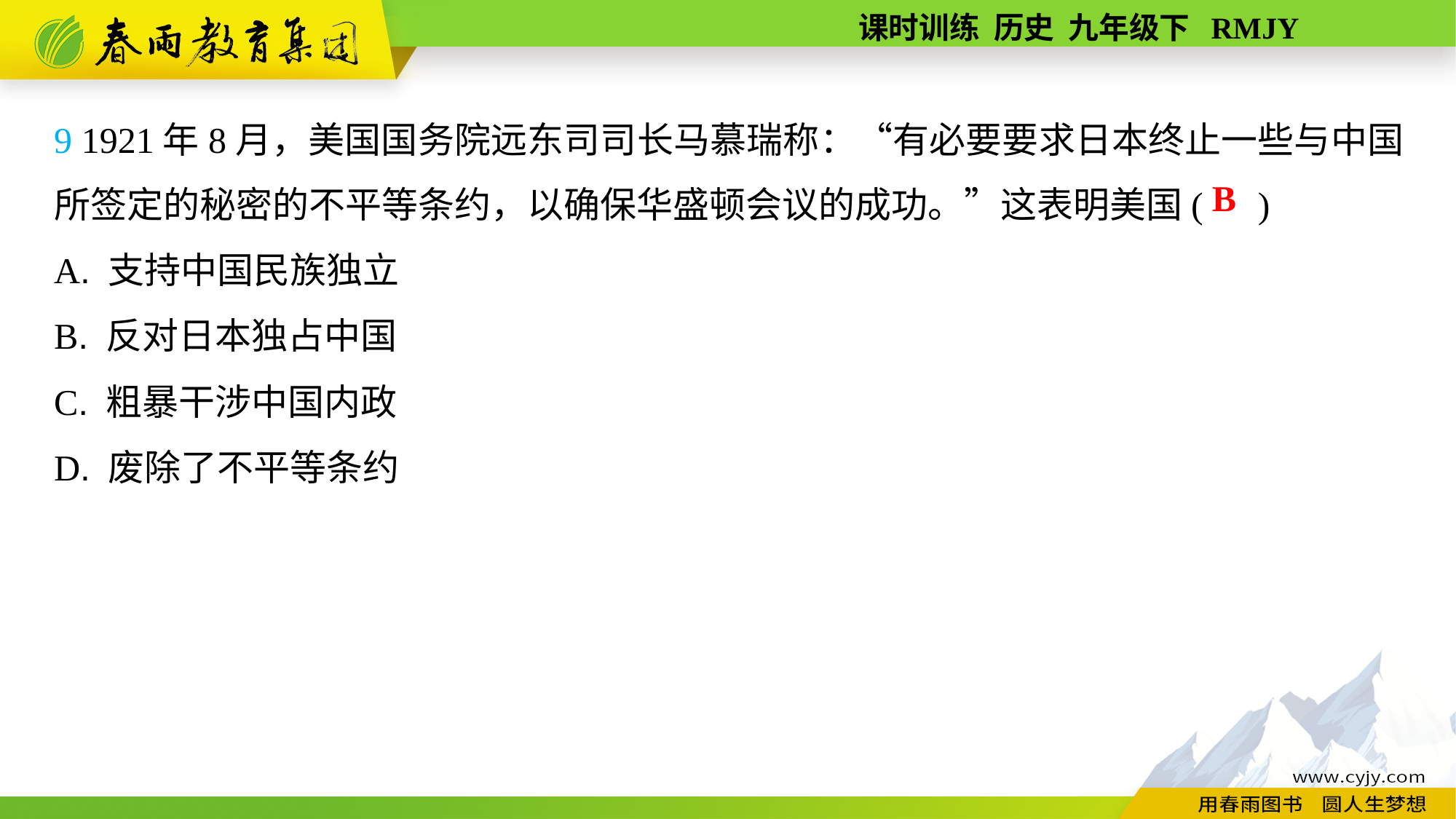

9 1921年8月，美国国务院远东司司长马慕瑞称：“有必要要求日本终止一些与中国所签定的秘密的不平等条约，以确保华盛顿会议的成功。”这表明美国(      )
A. 支持中国民族独立
B. 反对日本独占中国
C. 粗暴干涉中国内政
D. 废除了不平等条约
B